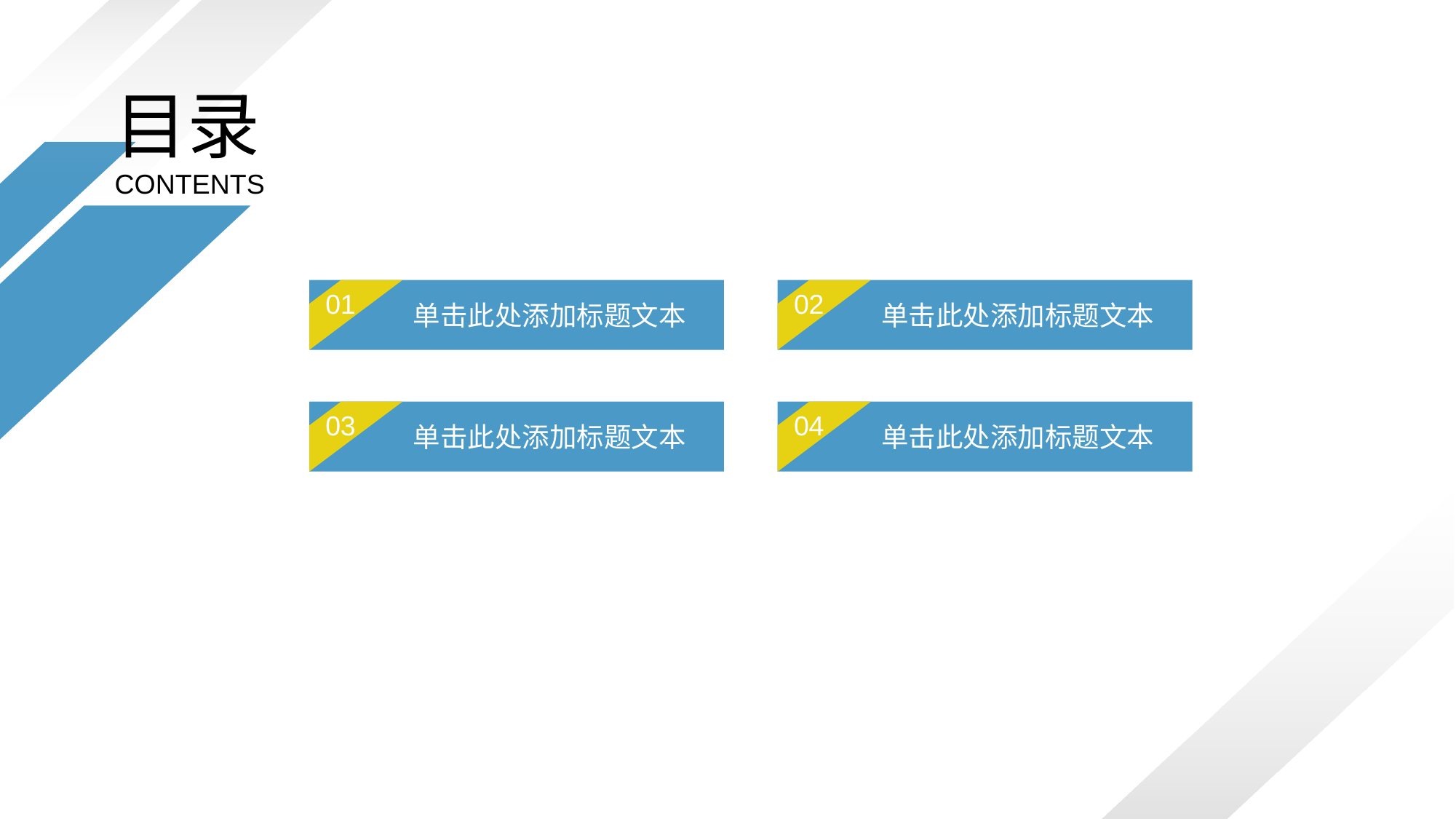

5-1-PP-T模-板-网   ww-w.5-1p-ptm-oba-n.c-om
目录
CONTENTS

01

单击此处添加标题文本
02

单击此处添加标题文本
03

单击此处添加标题文本
04

单击此处添加标题文本